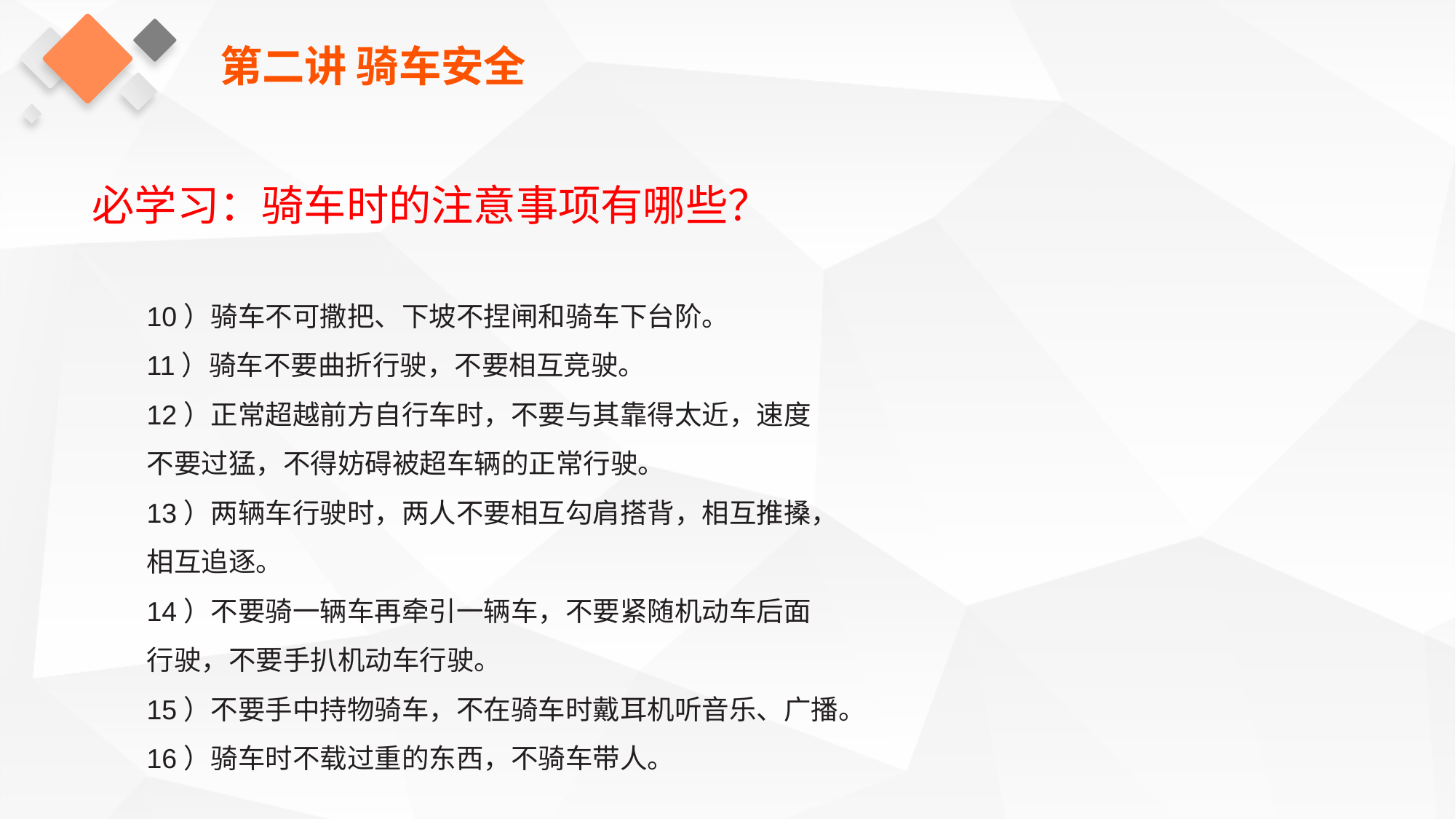

第二讲 骑车安全
必学习：骑车时的注意事项有哪些？
10）骑车不可撒把、下坡不捏闸和骑车下台阶。
11）骑车不要曲折行驶，不要相互竞驶。
12）正常超越前方自行车时，不要与其靠得太近，速度
不要过猛，不得妨碍被超车辆的正常行驶。
13）两辆车行驶时，两人不要相互勾肩搭背，相互推搡，
相互追逐。
14）不要骑一辆车再牵引一辆车，不要紧随机动车后面
行驶，不要手扒机动车行驶。
15）不要手中持物骑车，不在骑车时戴耳机听音乐、广播。
16）骑车时不载过重的东西，不骑车带人。